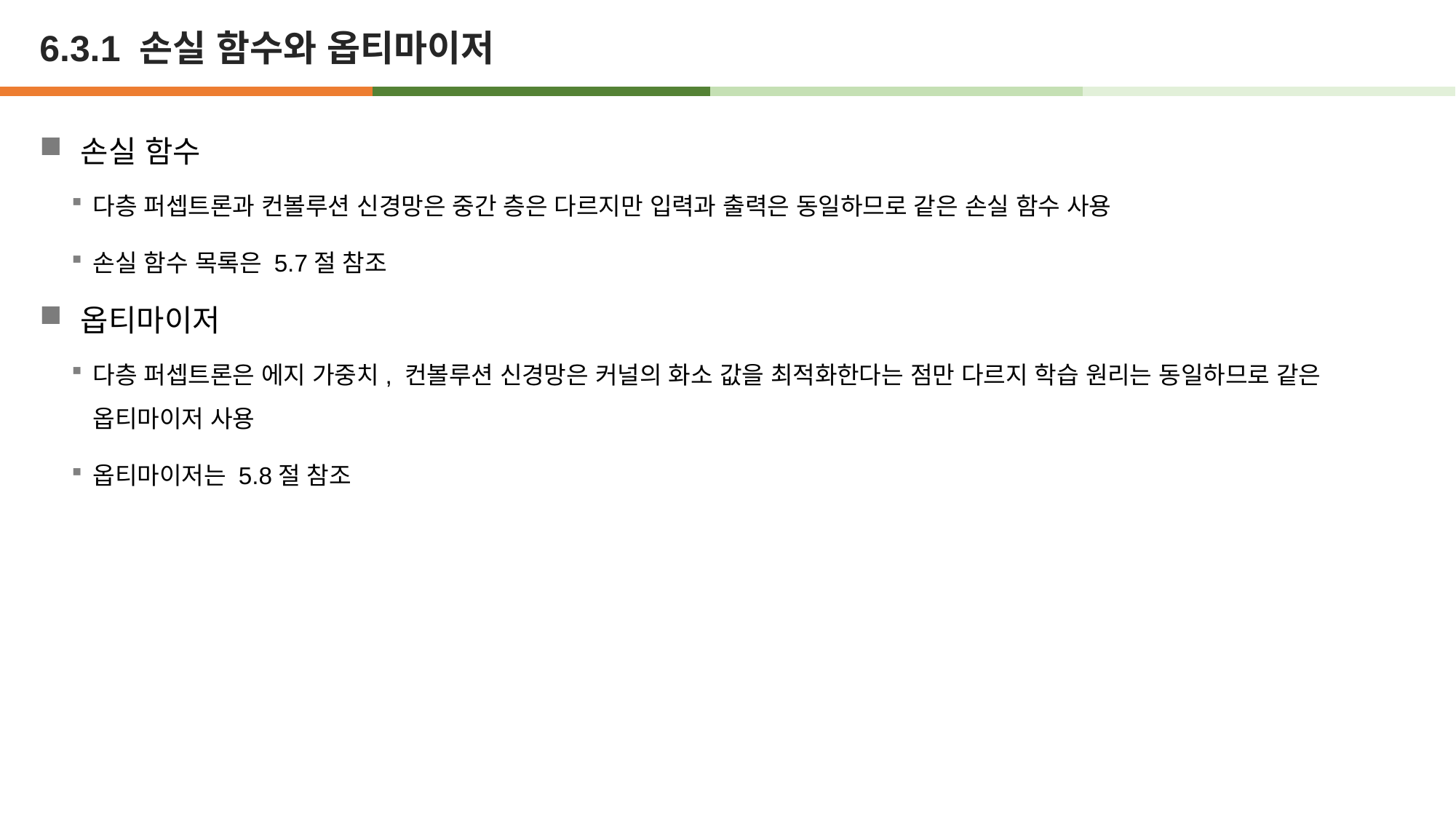

# 6.3.1 손실 함수와 옵티마이저
손실 함수
다층 퍼셉트론과 컨볼루션 신경망은 중간 층은 다르지만 입력과 출력은 동일하므로 같은 손실 함수 사용
손실 함수 목록은 5.7절 참조
옵티마이저
다층 퍼셉트론은 에지 가중치, 컨볼루션 신경망은 커널의 화소 값을 최적화한다는 점만 다르지 학습 원리는 동일하므로 같은 옵티마이저 사용
옵티마이저는 5.8절 참조